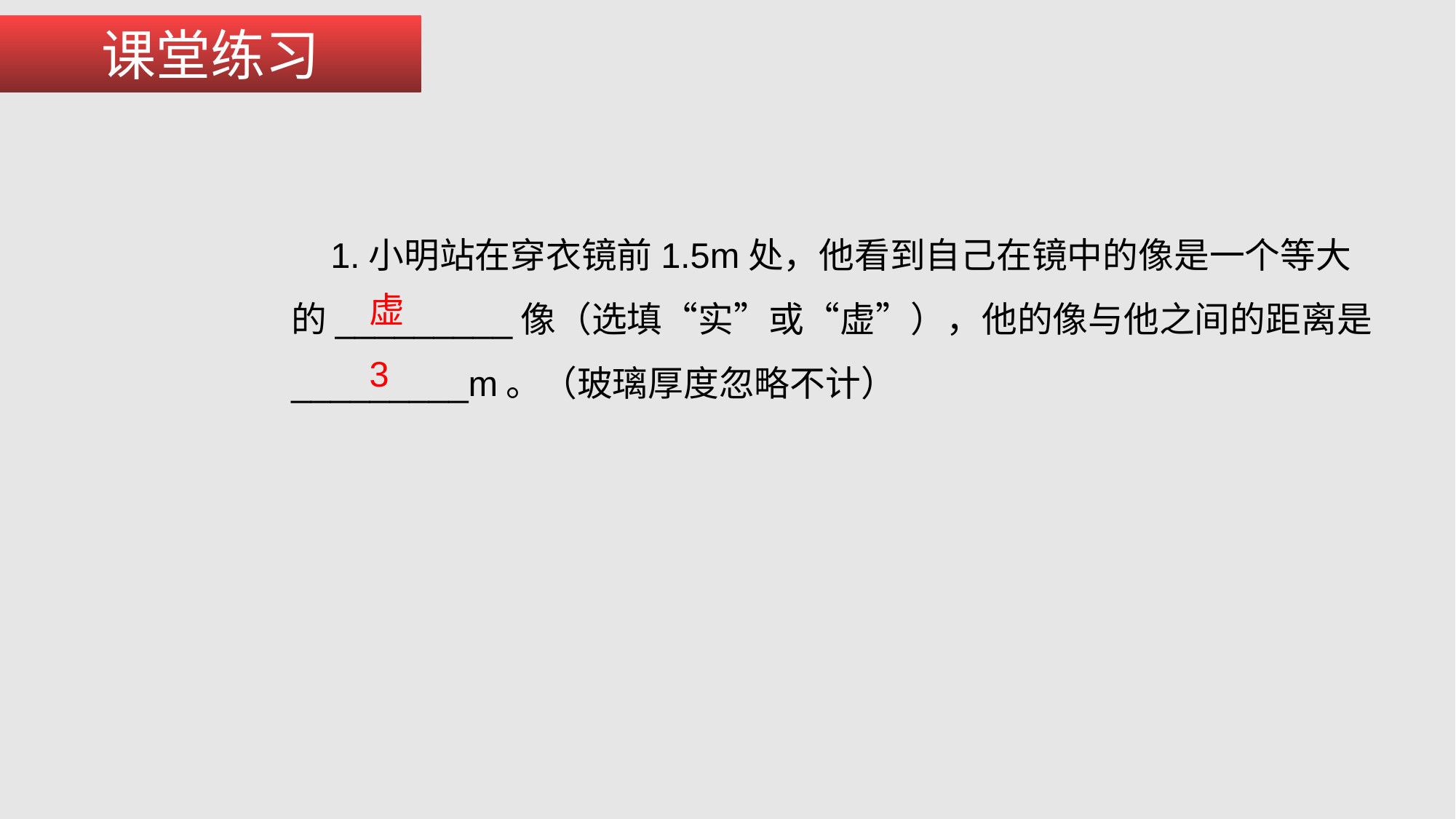

★典例分析
课堂练习
    1.小明站在穿衣镜前1.5m处，他看到自己在镜中的像是一个等大的_________像（选填“实”或“虚”），他的像与他之间的距离是_________m。（玻璃厚度忽略不计）
虚
3